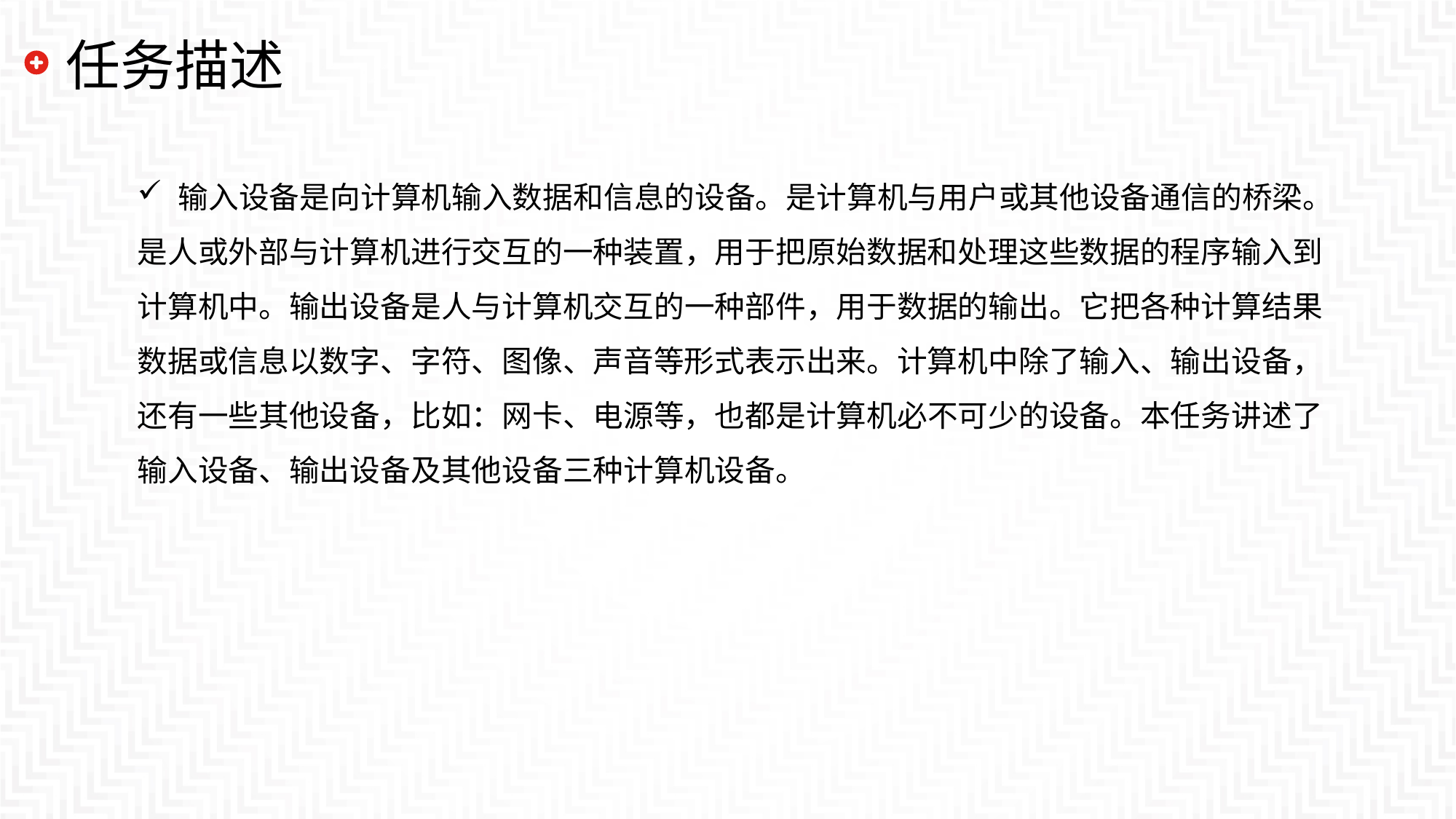

# 任务描述
输入设备是向计算机输入数据和信息的设备。是计算机与用户或其他设备通信的桥梁。
是人或外部与计算机进行交互的一种装置，用于把原始数据和处理这些数据的程序输入到
计算机中。输出设备是人与计算机交互的一种部件，用于数据的输出。它把各种计算结果
数据或信息以数字、字符、图像、声音等形式表示出来。计算机中除了输入、输出设备，
还有一些其他设备，比如：网卡、电源等，也都是计算机必不可少的设备。本任务讲述了
输入设备、输出设备及其他设备三种计算机设备。